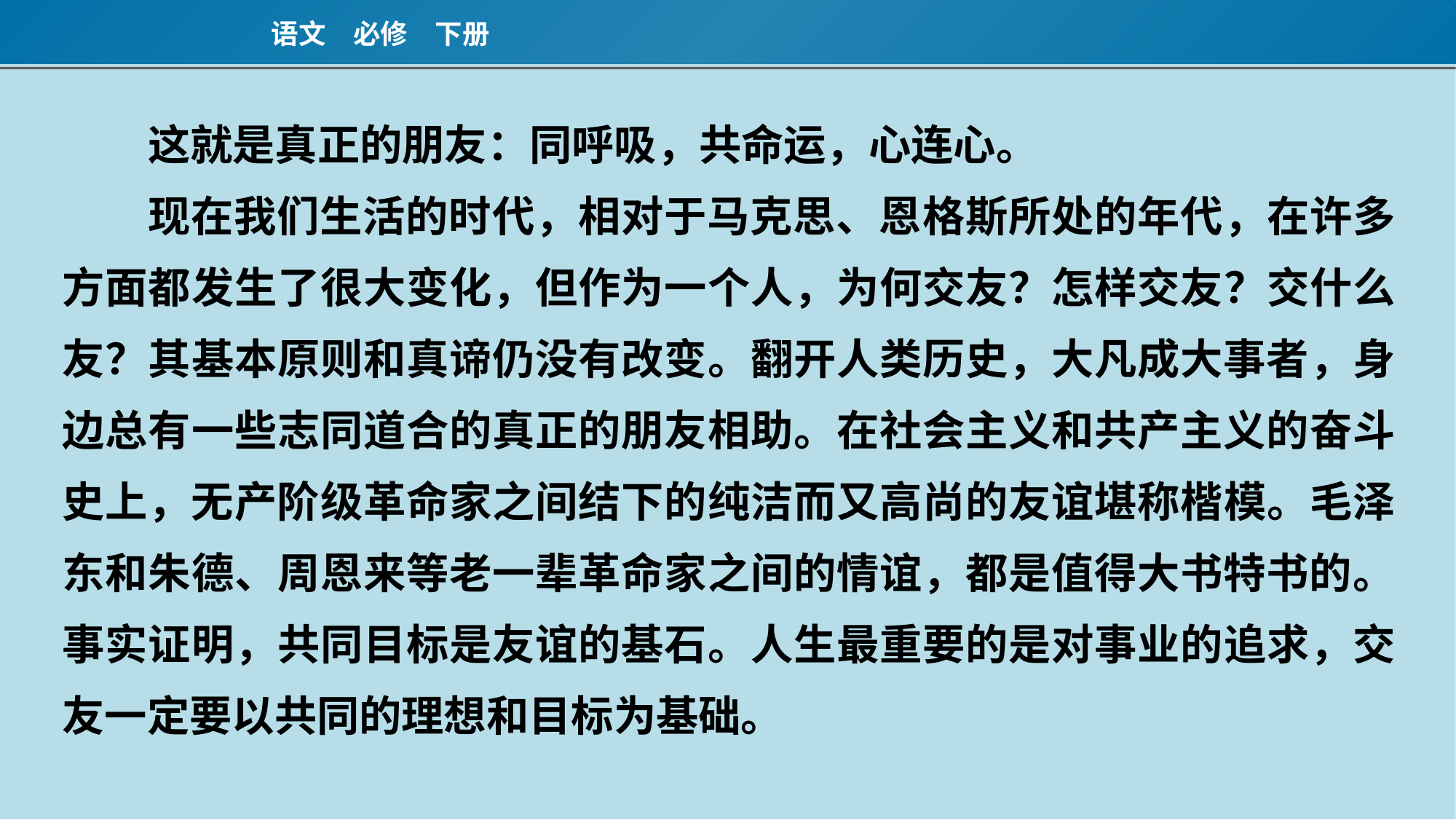

这就是真正的朋友：同呼吸，共命运，心连心。
现在我们生活的时代，相对于马克思、恩格斯所处的年代，在许多方面都发生了很大变化，但作为一个人，为何交友？怎样交友？交什么友？其基本原则和真谛仍没有改变。翻开人类历史，大凡成大事者，身边总有一些志同道合的真正的朋友相助。在社会主义和共产主义的奋斗史上，无产阶级革命家之间结下的纯洁而又高尚的友谊堪称楷模。毛泽东和朱德、周恩来等老一辈革命家之间的情谊，都是值得大书特书的。事实证明，共同目标是友谊的基石。人生最重要的是对事业的追求，交友一定要以共同的理想和目标为基础。